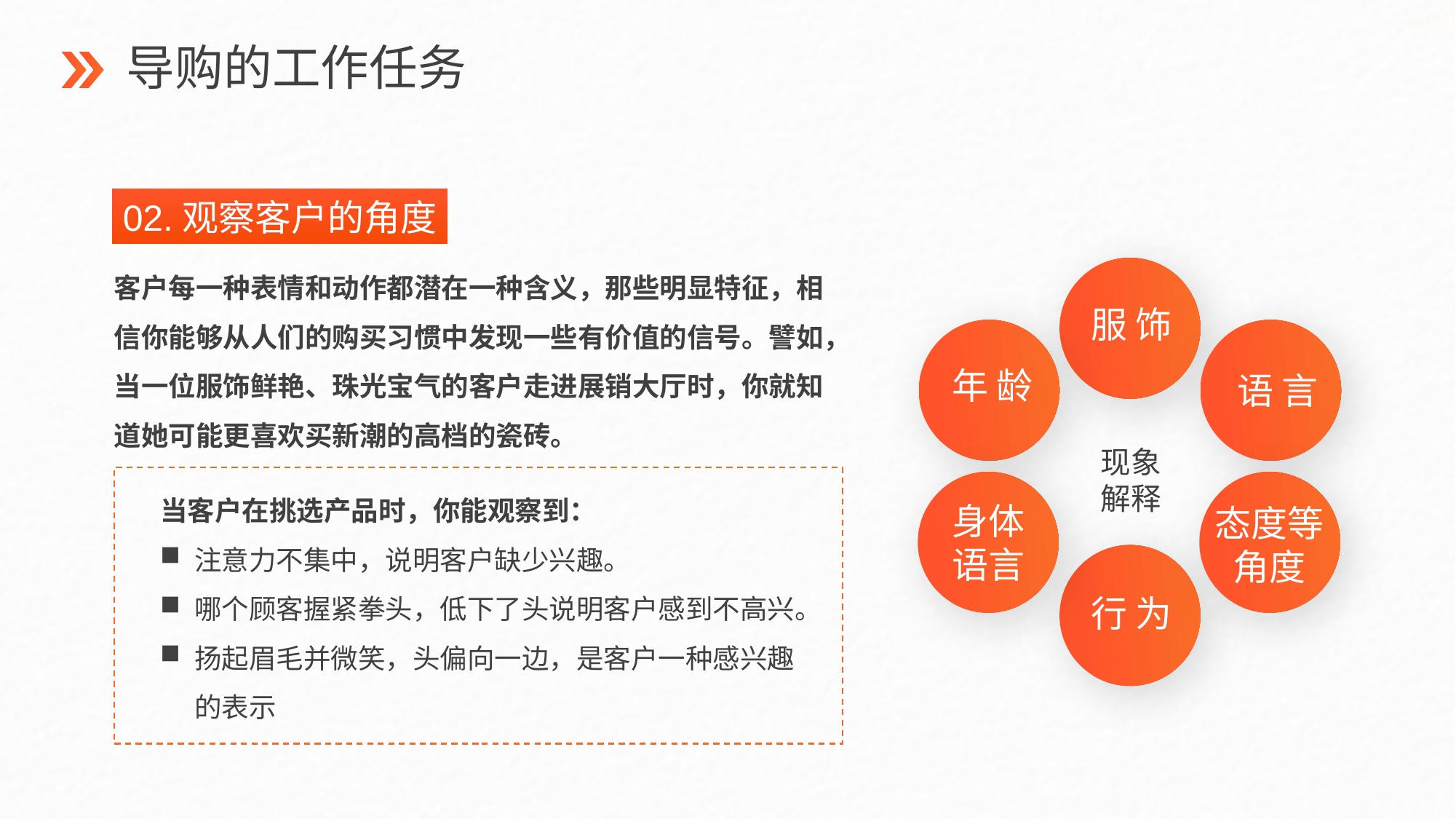

导购的工作任务

02.观察客户的角度
客户每一种表情和动作都潜在一种含义，那些明显特征，相信你能够从人们的购买习惯中发现一些有价值的信号。譬如，当一位服饰鲜艳、珠光宝气的客户走进展销大厅时，你就知道她可能更喜欢买新潮的高档的瓷砖。

服 饰
年 龄
语 言
现象
解释

当客户在挑选产品时，你能观察到：
注意力不集中，说明客户缺少兴趣。
哪个顾客握紧拳头，低下了头说明客户感到不高兴。
扬起眉毛并微笑，头偏向一边，是客户一种感兴趣的表示
身体语言
态度等
角度
行 为